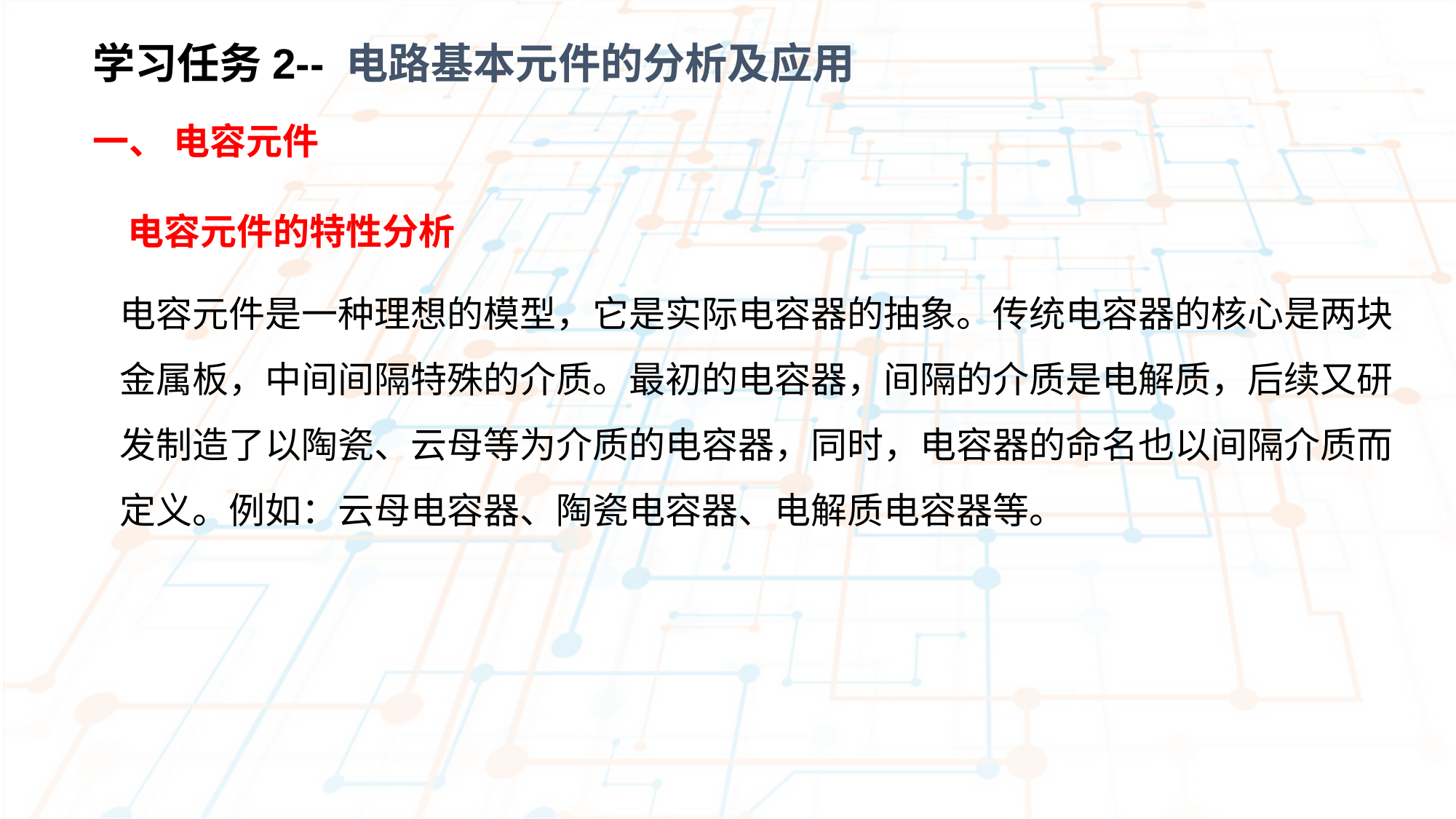

学习任务2-- 电路基本元件的分析及应用
一、 电容元件

 电容元件的特性分析

电容元件是一种理想的模型，它是实际电容器的抽象。传统电容器的核心是两块金属板，中间间隔特殊的介质。最初的电容器，间隔的介质是电解质，后续又研发制造了以陶瓷、云母等为介质的电容器，同时，电容器的命名也以间隔介质而定义。例如：云母电容器、陶瓷电容器、电解质电容器等。